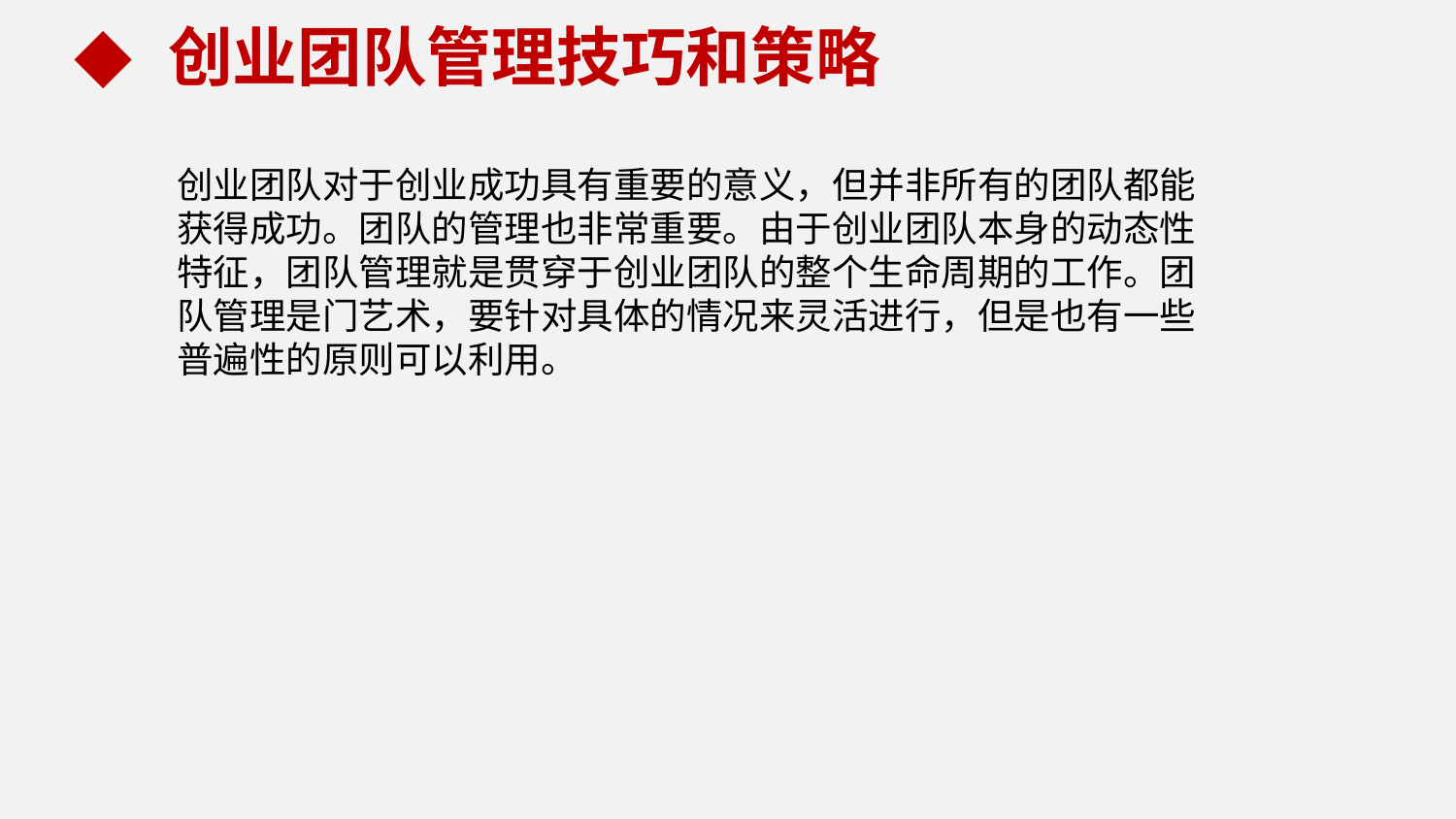

创业团队管理技巧和策略
创业团队对于创业成功具有重要的意义，但并非所有的团队都能获得成功。团队的管理也非常重要。由于创业团队本身的动态性特征，团队管理就是贯穿于创业团队的整个生命周期的工作。团队管理是门艺术，要针对具体的情况来灵活进行，但是也有一些普遍性的原则可以利用。